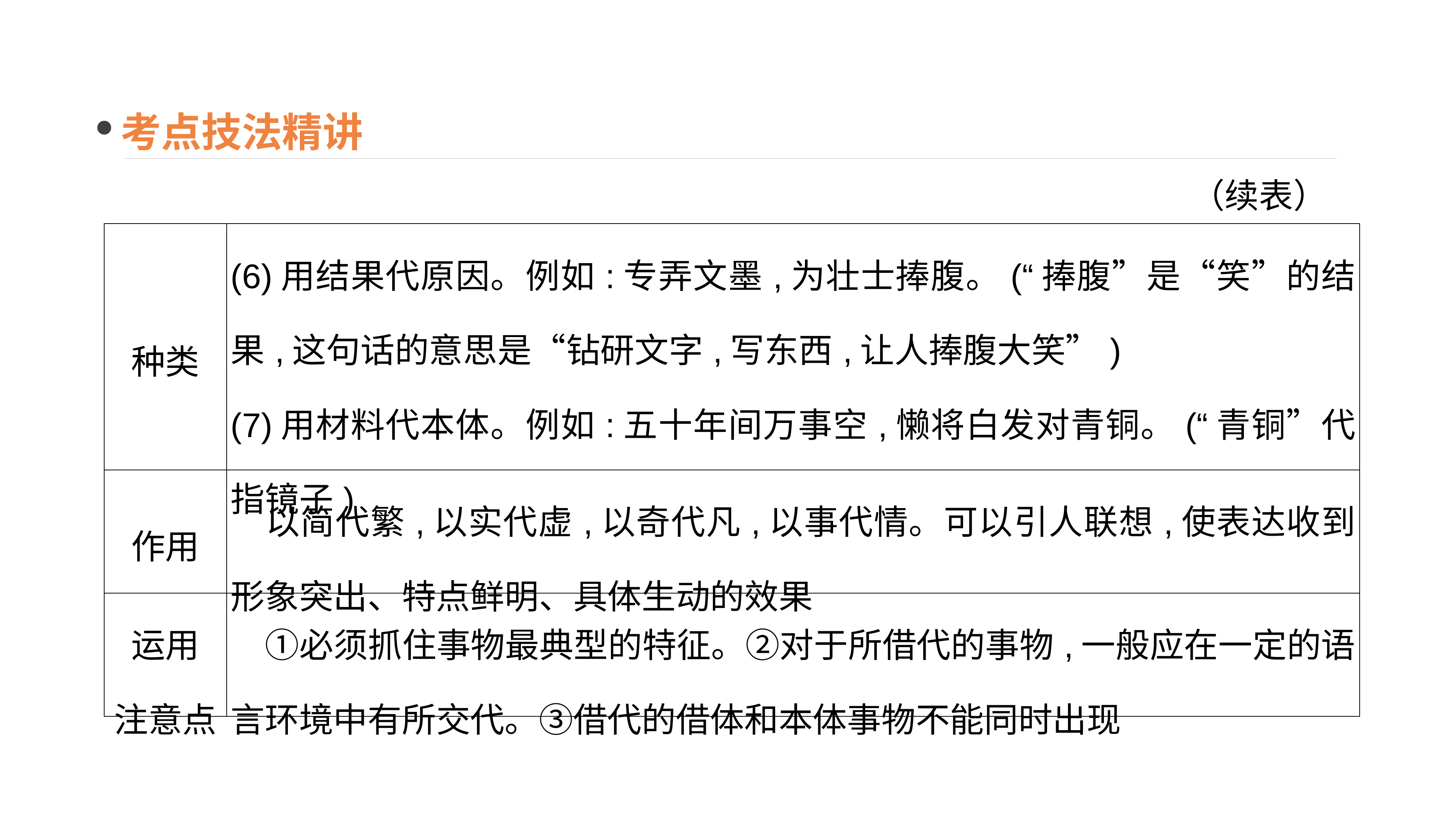

考点技法精讲

（续表）

| 种类 | (6)用结果代原因。例如:专弄文墨,为壮士捧腹。(“捧腹”是“笑”的结果,这句话的意思是“钻研文字,写东西,让人捧腹大笑”) (7)用材料代本体。例如:五十年间万事空,懒将白发对青铜。(“青铜”代指镜子) |
| --- | --- |
| 作用 | 以简代繁,以实代虚,以奇代凡,以事代情。可以引人联想,使表达收到形象突出、特点鲜明、具体生动的效果 |
| 运用 注意点 | ①必须抓住事物最典型的特征。②对于所借代的事物,一般应在一定的语言环境中有所交代。③借代的借体和本体事物不能同时出现 |